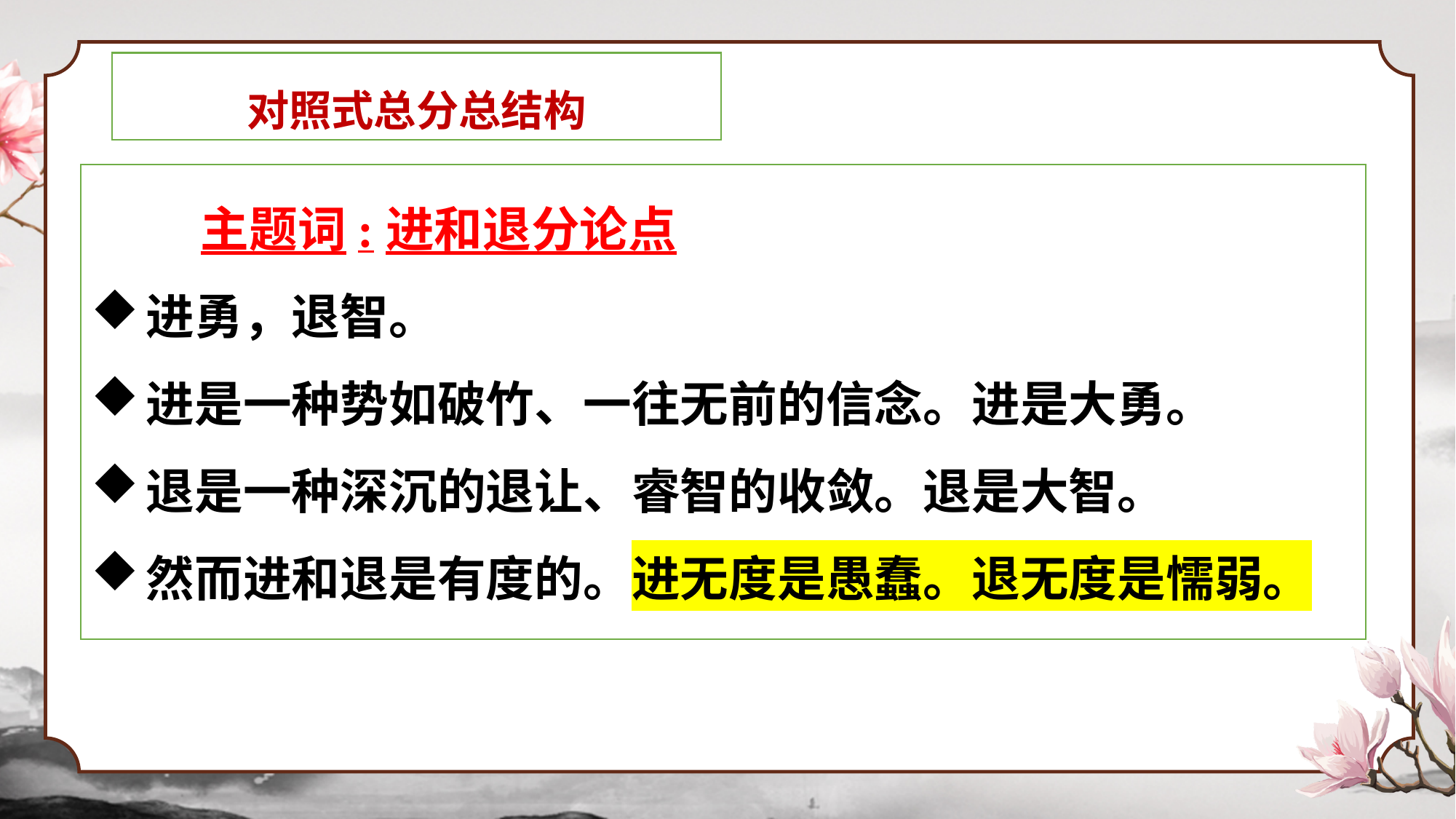

对照式总分总结构
	主题词:进和退分论点
进勇，退智。
进是一种势如破竹、一往无前的信念。进是大勇。
退是一种深沉的退让、睿智的收敛。退是大智。
然而进和退是有度的。进无度是愚蠢。退无度是懦弱。